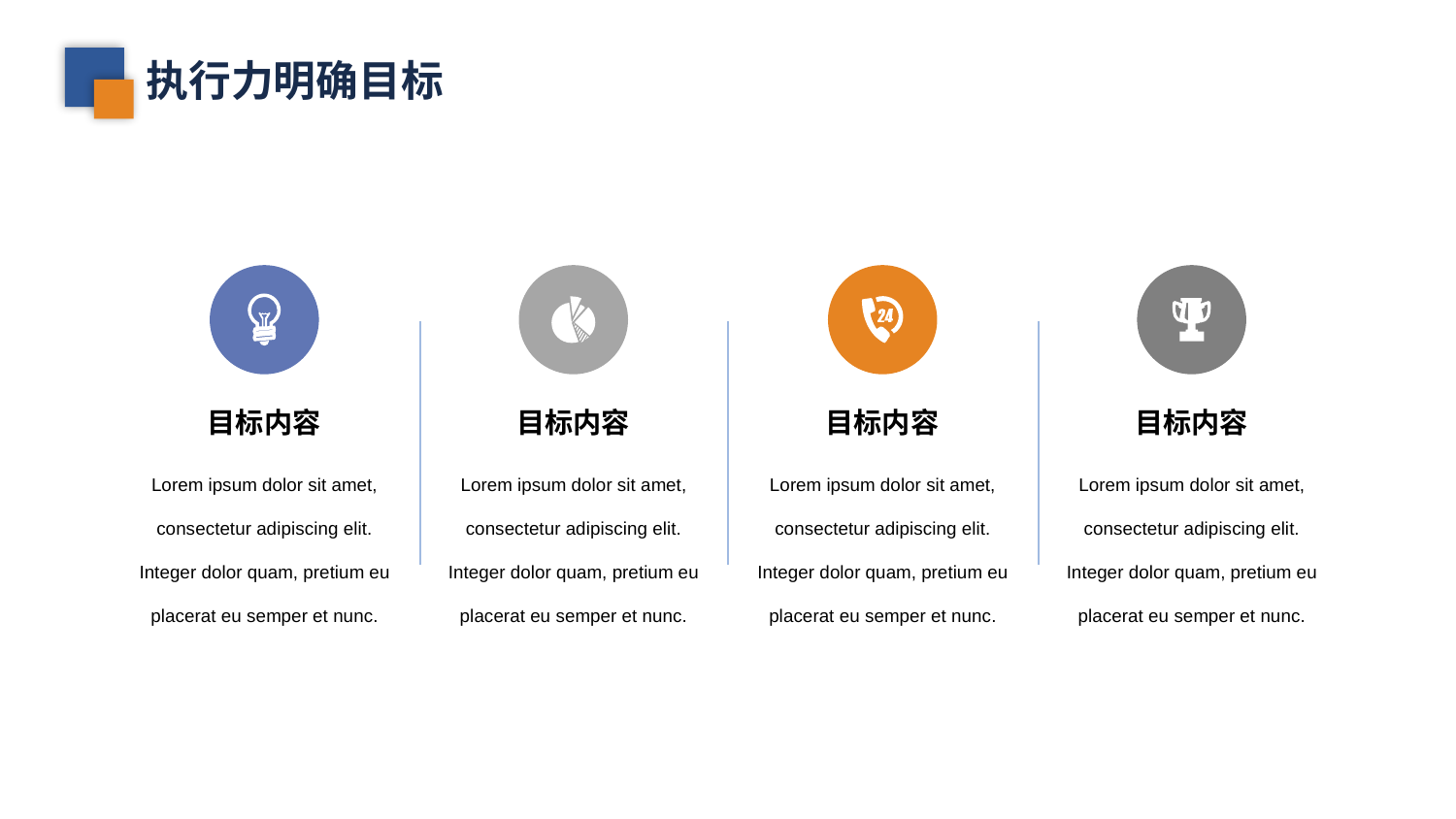

执行力明确目标

目标内容
目标内容
目标内容
目标内容
Lorem ipsum dolor sit amet, consectetur adipiscing elit. Integer dolor quam, pretium eu placerat eu semper et nunc.
Lorem ipsum dolor sit amet, consectetur adipiscing elit. Integer dolor quam, pretium eu placerat eu semper et nunc.
Lorem ipsum dolor sit amet, consectetur adipiscing elit. Integer dolor quam, pretium eu placerat eu semper et nunc.
Lorem ipsum dolor sit amet, consectetur adipiscing elit. Integer dolor quam, pretium eu placerat eu semper et nunc.